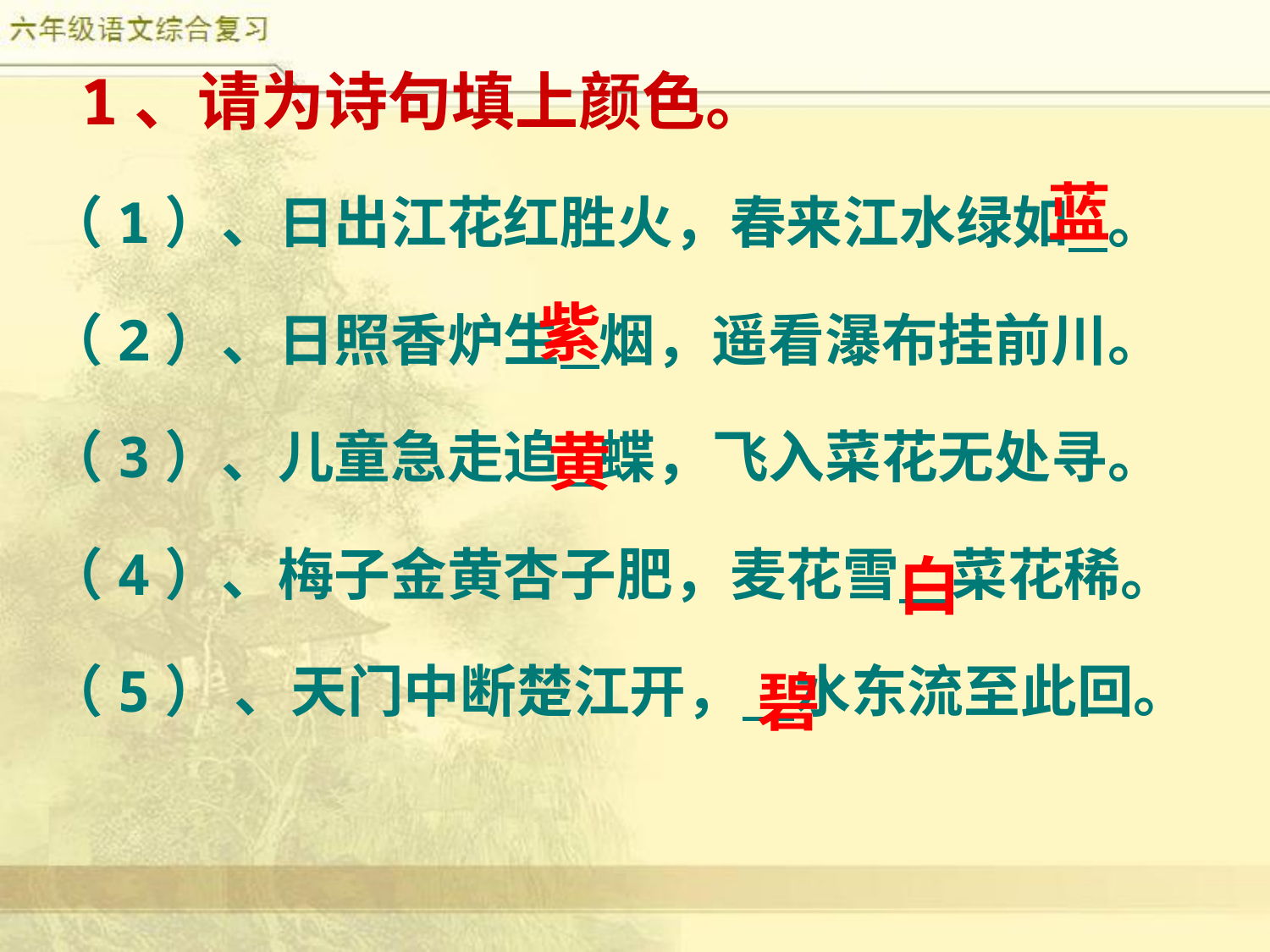

1、请为诗句填上颜色。

（1）、日出江花红胜火，春来江水绿如   。

（2）、日照香炉生   烟，遥看瀑布挂前川。

（3）、儿童急走追   蝶，飞入菜花无处寻。

（4）、梅子金黄杏子肥，麦花雪    菜花稀。

（5） 、天门中断楚江开，    水东流至此回。
蓝
紫
黄
白
碧